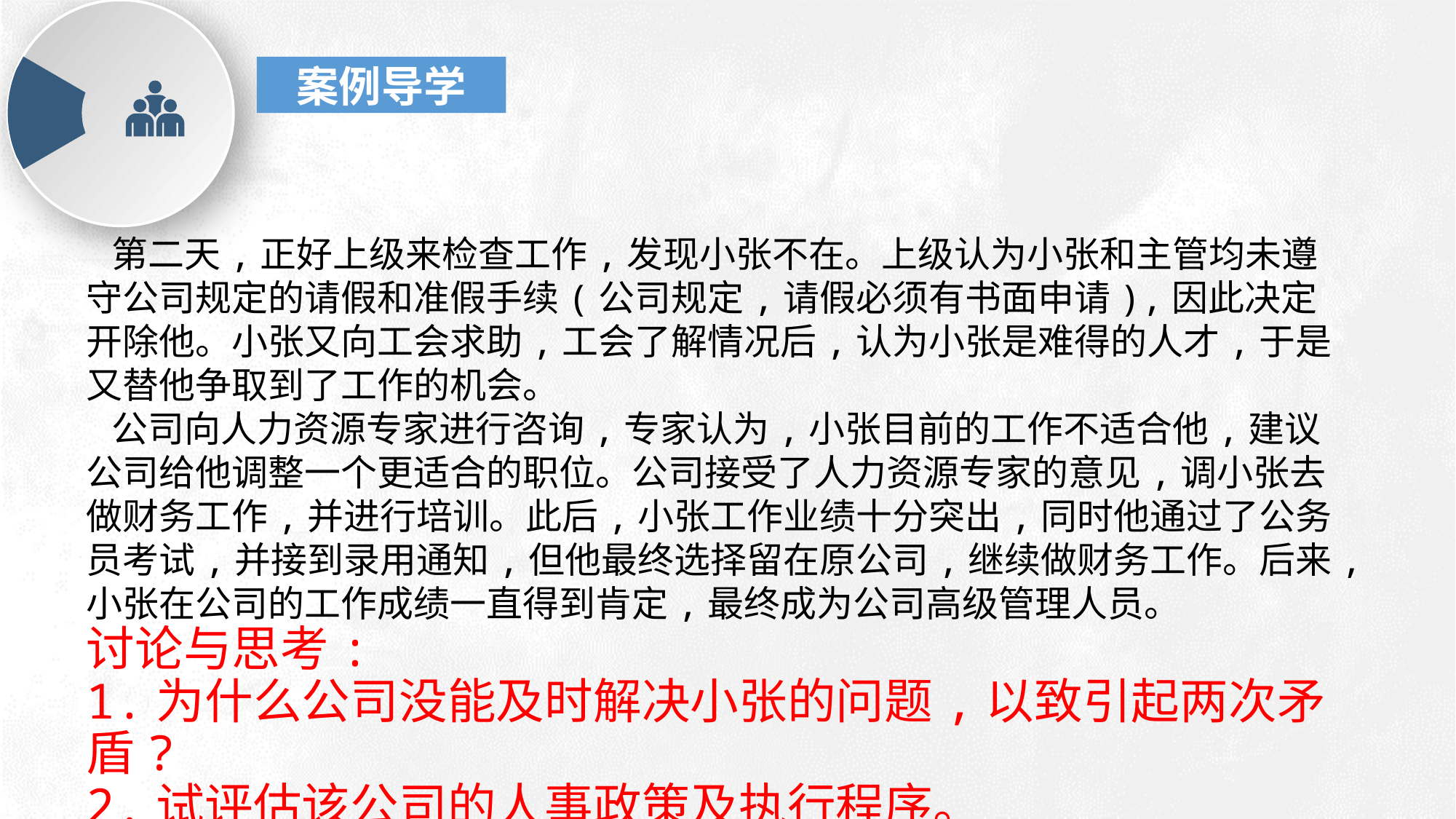

案例导学
  第二天,正好上级来检查工作,发现小张不在。上级认为小张和主管均未遵守公司规定的请假和准假手续(公司规定,请假必须有书面申请),因此决定开除他。小张又向工会求助,工会了解情况后,认为小张是难得的人才,于是又替他争取到了工作的机会。
  公司向人力资源专家进行咨询,专家认为,小张目前的工作不适合他,建议公司给他调整一个更适合的职位。公司接受了人力资源专家的意见,调小张去做财务工作,并进行培训。此后,小张工作业绩十分突出,同时他通过了公务员考试,并接到录用通知,但他最终选择留在原公司,继续做财务工作。后来,小张在公司的工作成绩一直得到肯定,最终成为公司高级管理人员。
讨论与思考:
1.为什么公司没能及时解决小张的问题,以致引起两次矛盾?
2.试评估该公司的人事政策及执行程序。